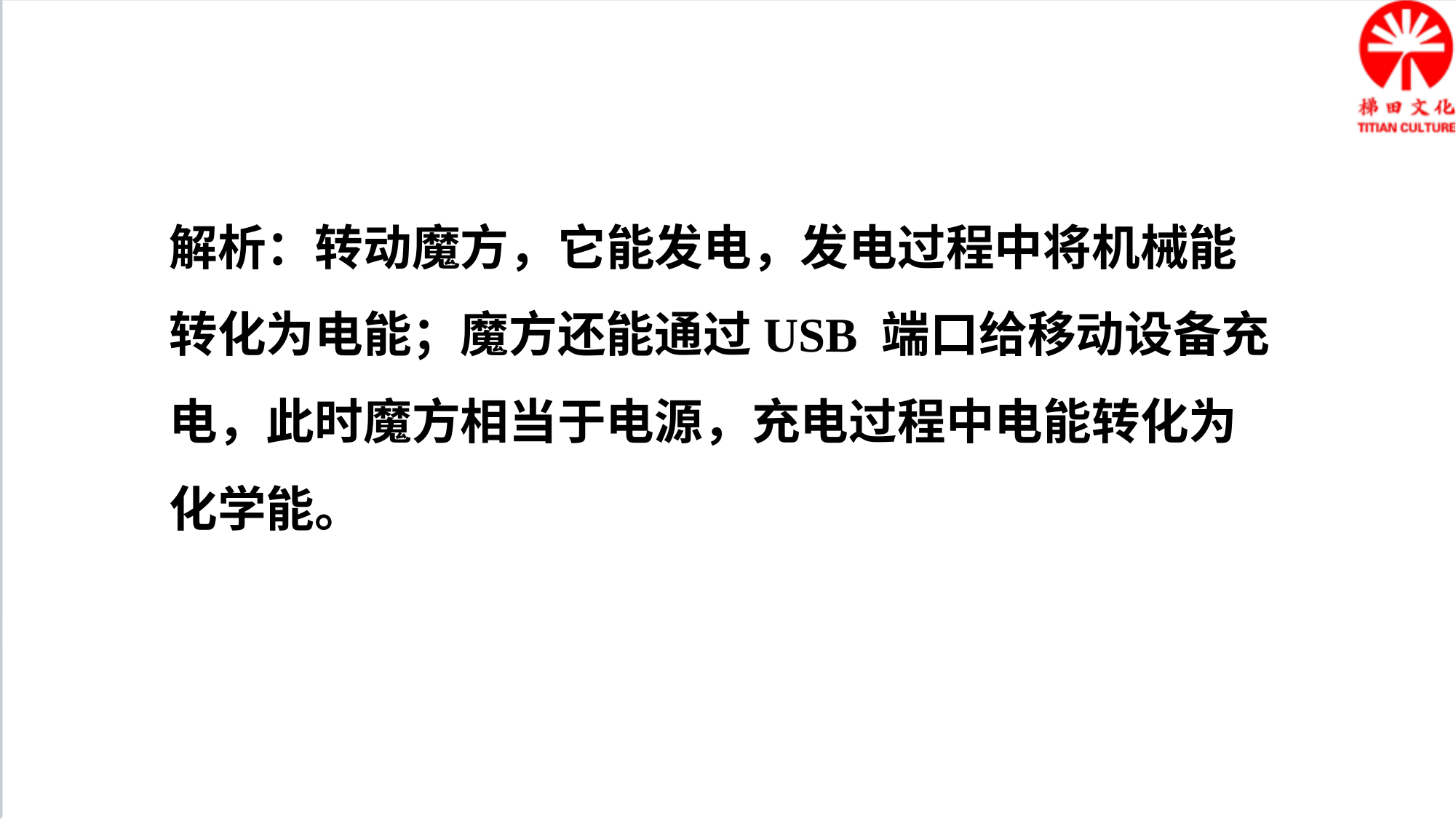

解析：转动魔方，它能发电，发电过程中将机械能转化为电能；魔方还能通过USB 端口给移动设备充电，此时魔方相当于电源，充电过程中电能转化为化学能。